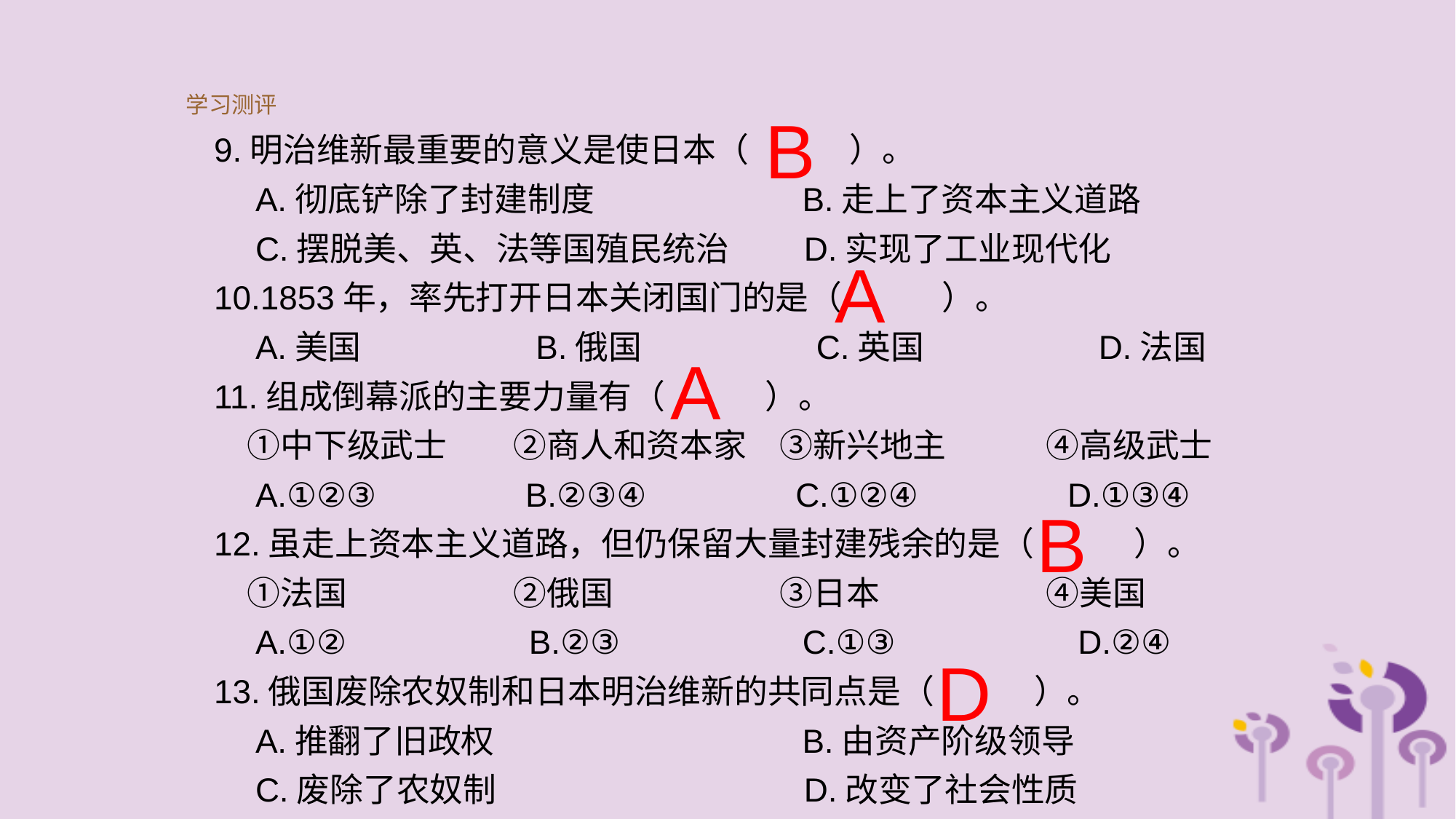

学习测评
B
9.明治维新最重要的意义是使日本（　　　）。
　A.彻底铲除了封建制度　　　　　　B.走上了资本主义道路
　C.摆脱美、英、法等国殖民统治　　D.实现了工业现代化
10.1853年，率先打开日本关闭国门的是（　　　）。
　A.美国　　　　　B.俄国　　　　　C.英国　　　　　D.法国
11.组成倒幕派的主要力量有（　　　）。
　①中下级武士　　②商人和资本家　③新兴地主　　　④高级武士
　A.①②③　　　　B.②③④　　　　C.①②④　　　　D.①③④
12.虽走上资本主义道路，但仍保留大量封建残余的是（　　　）。
　①法国　　　　　②俄国　　　　　③日本　　　　　④美国
　A.①②　　　　　B.②③　　　　　C.①③　　　　　D.②④
13.俄国废除农奴制和日本明治维新的共同点是（　　　）。
　A.推翻了旧政权　　　　　　　　　B.由资产阶级领导
　C.废除了农奴制　　　　　　　　　D.改变了社会性质
A
A
B
D